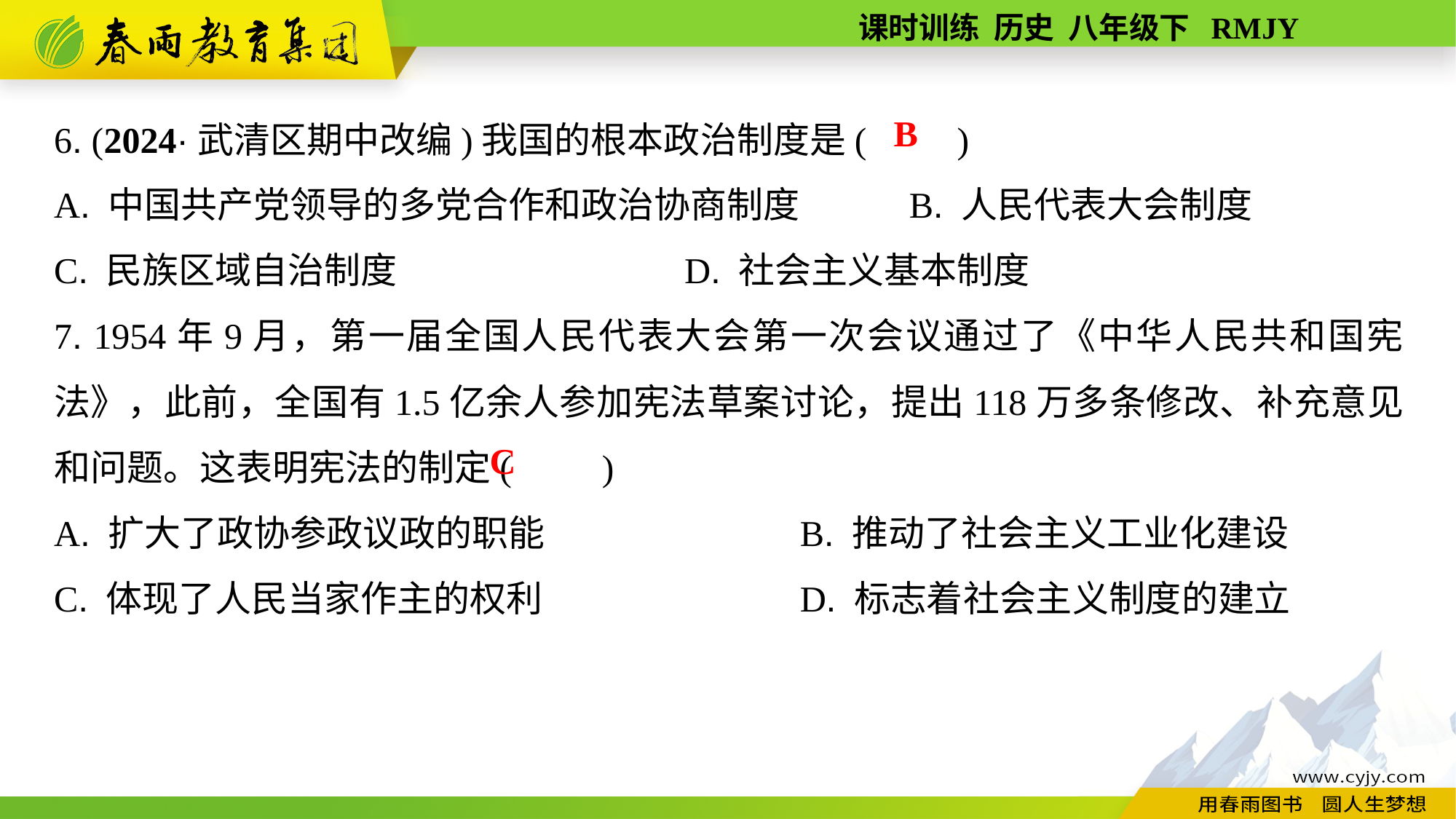

6. (2024·武清区期中改编)我国的根本政治制度是(　　)
A. 中国共产党领导的多党合作和政治协商制度	          B. 人民代表大会制度
C. 民族区域自治制度		                    D. 社会主义基本制度
B
7. 1954年9月，第一届全国人民代表大会第一次会议通过了《中华人民共和国宪法》，此前，全国有1.5亿余人参加宪法草案讨论，提出118万多条修改、补充意见和问题。这表明宪法的制定(　　)
A. 扩大了政协参政议政的职能		          B. 推动了社会主义工业化建设
C. 体现了人民当家作主的权利		          D. 标志着社会主义制度的建立
C